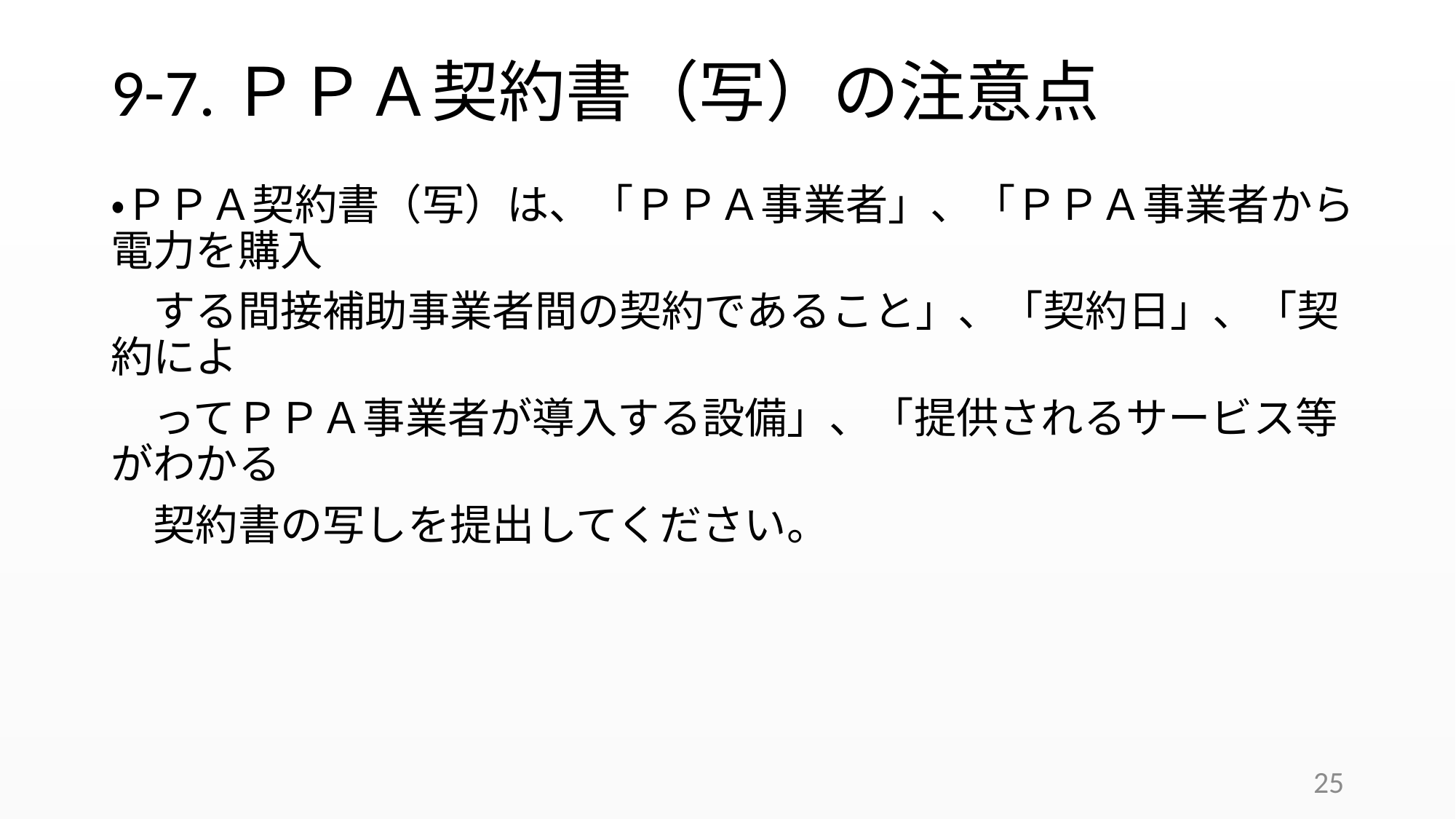

# 9-7.ＰＰＡ契約書（写）の注意点
・ＰＰＡ契約書（写）は、「ＰＰＡ事業者」、「ＰＰＡ事業者から電力を購入
　する間接補助事業者間の契約であること」、「契約日」、「契約によ
　ってＰＰＡ事業者が導入する設備」、「提供されるサービス等がわかる
　契約書の写しを提出してください。

25